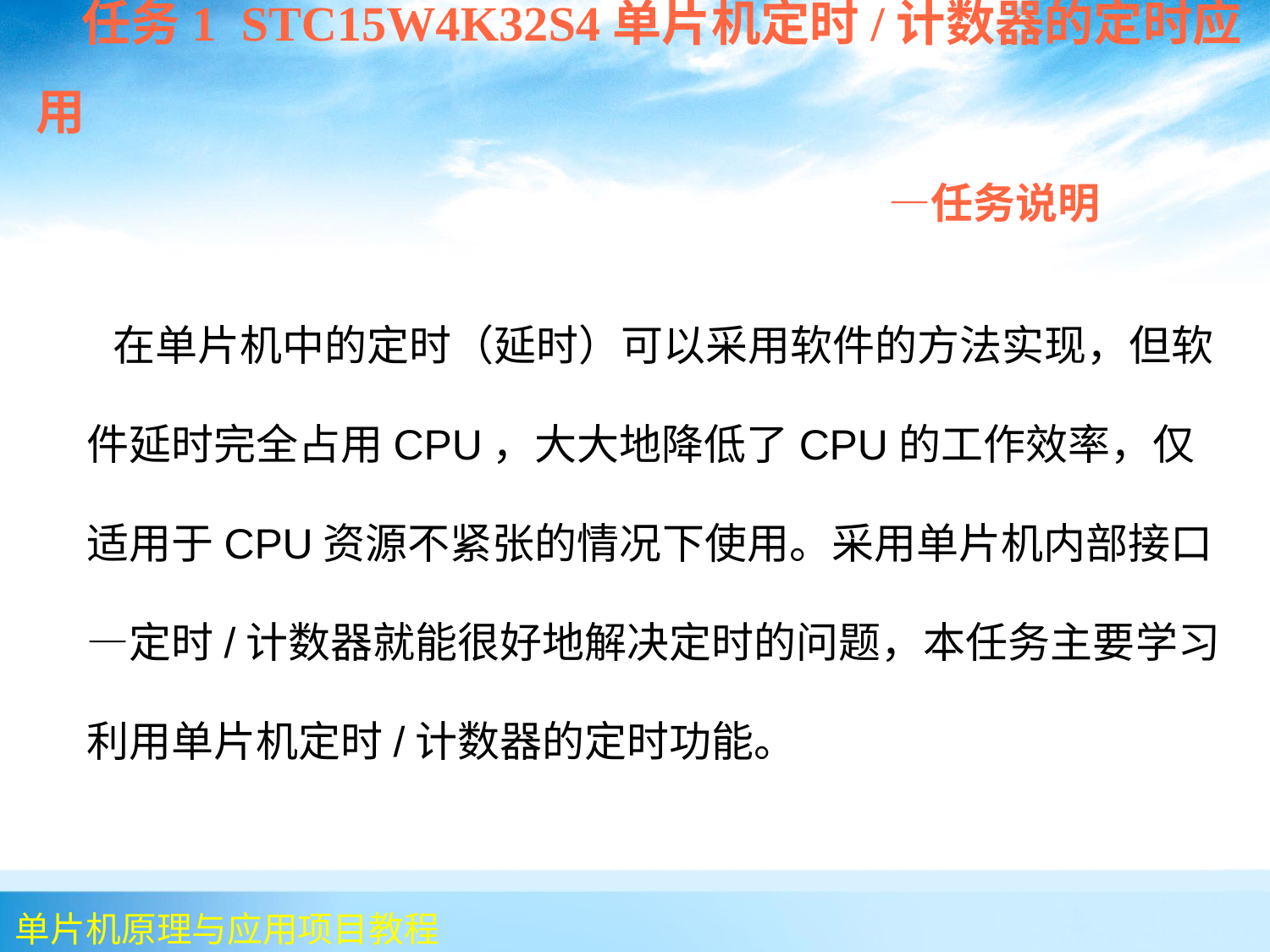

任务1  STC15W4K32S4单片机定时/计数器的定时应用
                                                                            —任务说明
      在单片机中的定时（延时）可以采用软件的方法实现，但软件延时完全占用CPU，大大地降低了CPU的工作效率，仅适用于CPU资源不紧张的情况下使用。采用单片机内部接口—定时/计数器就能很好地解决定时的问题，本任务主要学习利用单片机定时/计数器的定时功能。